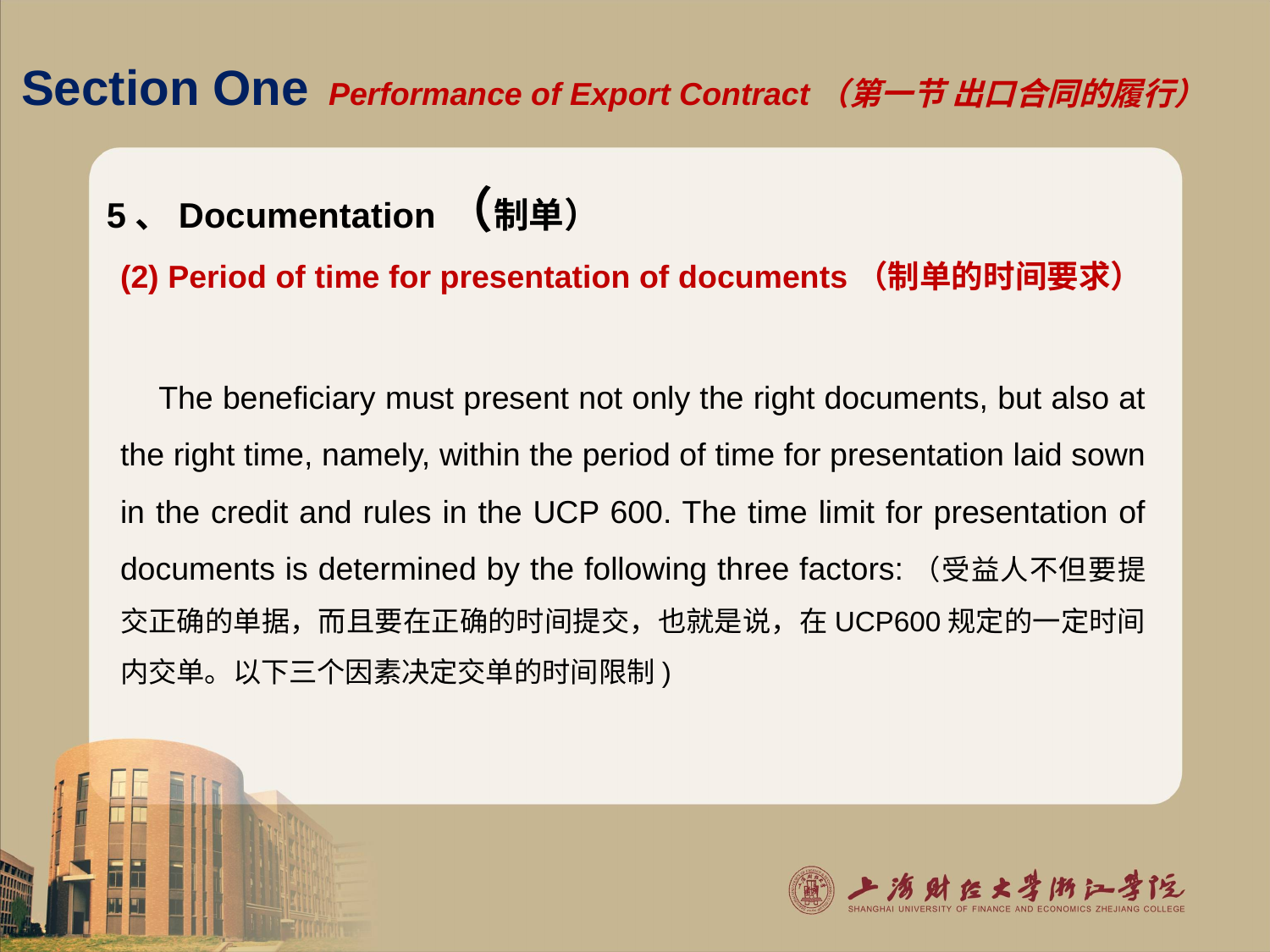

# Section One  Performance of Export Contract（第一节 出口合同的履行）
5、Documentation（制单）
(2) Period of time for presentation of documents（制单的时间要求）
    The beneficiary must present not only the right documents, but also at the right time, namely, within the period of time for presentation laid sown in the credit and rules in the UCP 600. The time limit for presentation of documents is determined by the following three factors:（受益人不但要提交正确的单据，而且要在正确的时间提交，也就是说，在UCP600规定的一定时间内交单。以下三个因素决定交单的时间限制)